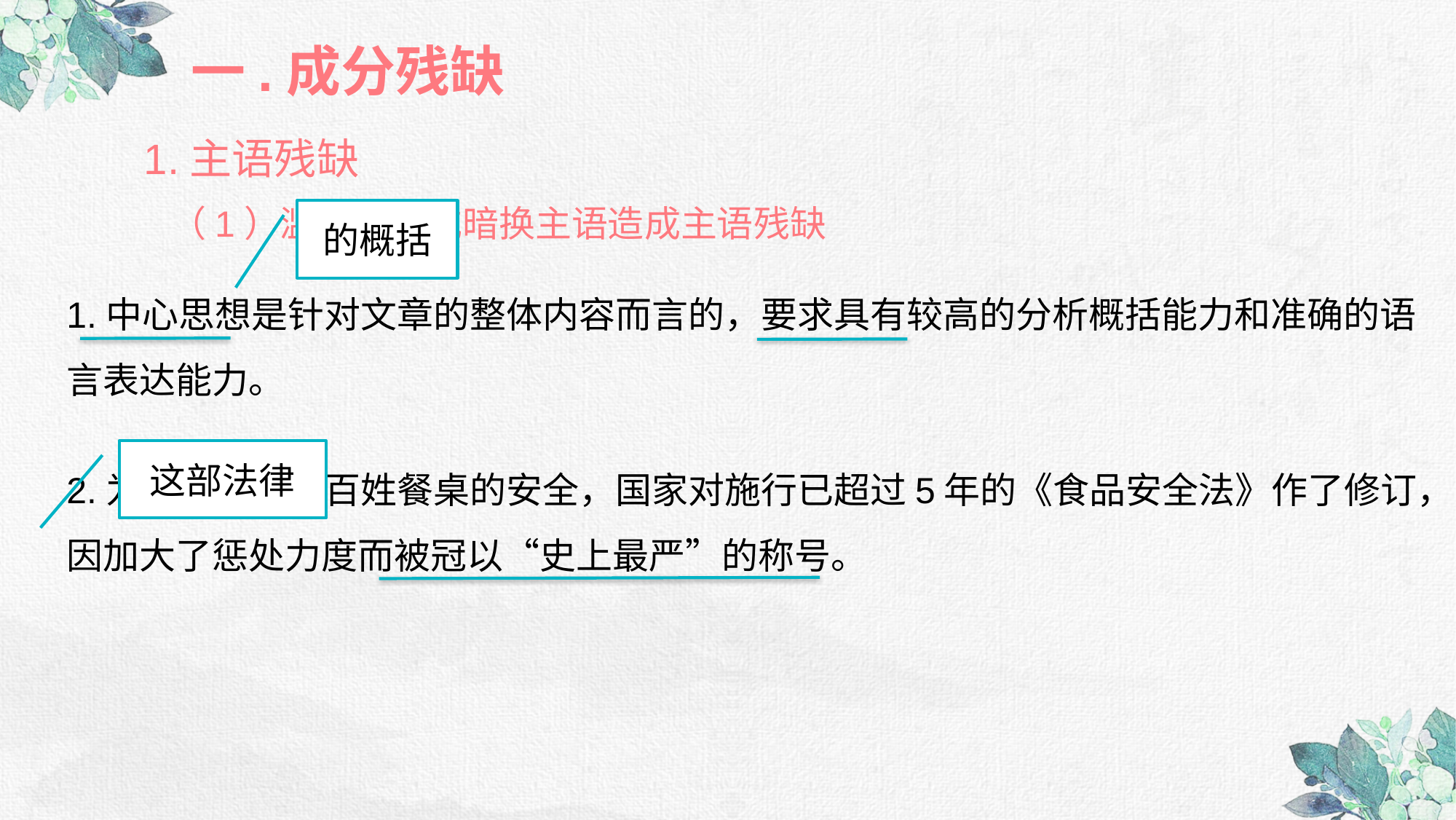

一.成分残缺
1.主语残缺
（1）滥用省略或暗换主语造成主语残缺
的概括
1.中心思想是针对文章的整体内容而言的，要求具有较高的分析概括能力和准确的语言表达能力。
2.为进一步保障百姓餐桌的安全，国家对施行已超过5年的《食品安全法》作了修订，因加大了惩处力度而被冠以“史上最严”的称号。
这部法律